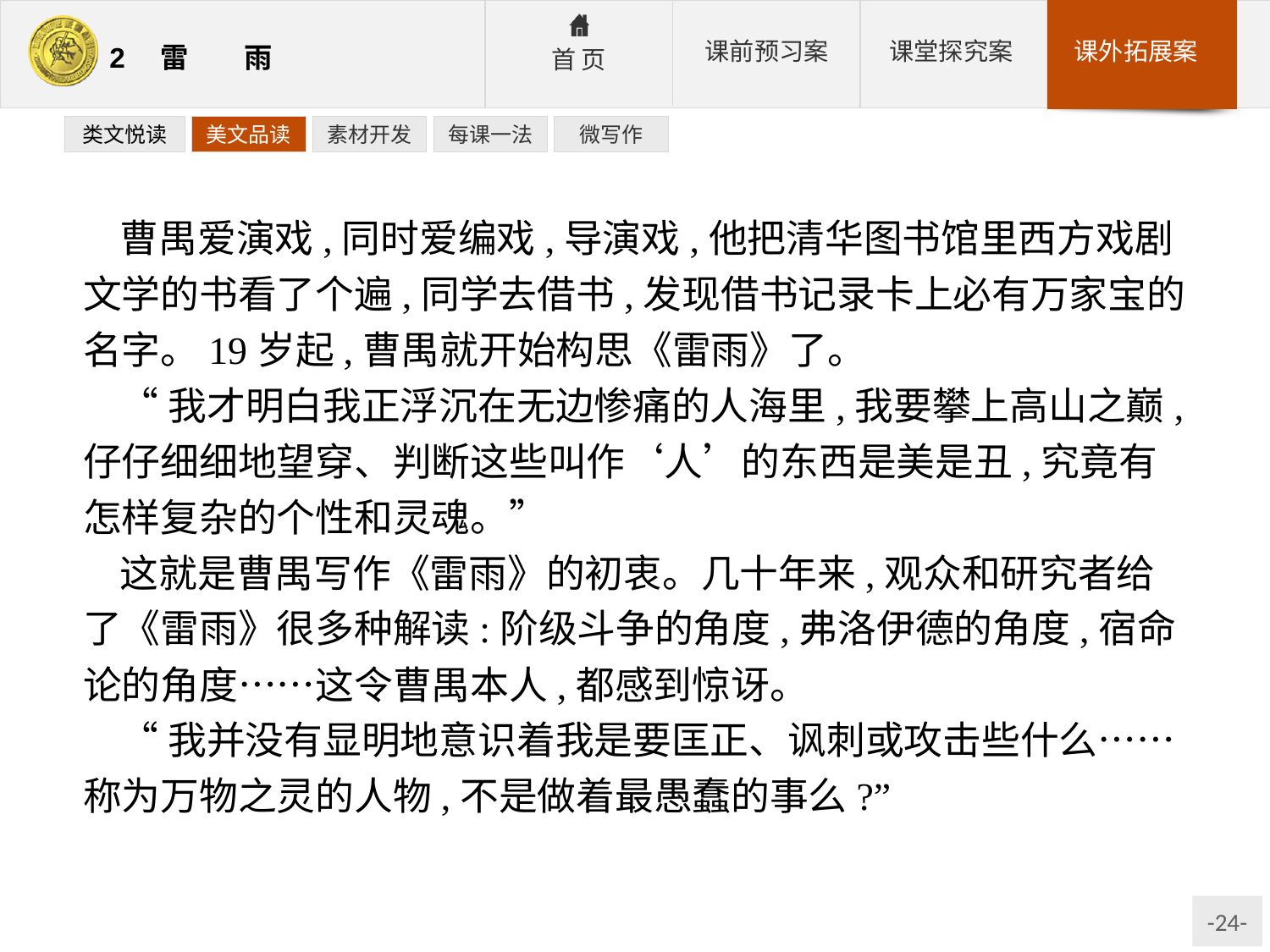

类文悦读
美文品读
素材开发
每课一法
微写作
曹禺爱演戏,同时爱编戏,导演戏,他把清华图书馆里西方戏剧文学的书看了个遍,同学去借书,发现借书记录卡上必有万家宝的名字。19岁起,曹禺就开始构思《雷雨》了。
“我才明白我正浮沉在无边惨痛的人海里,我要攀上高山之巅,仔仔细细地望穿、判断这些叫作‘人’的东西是美是丑,究竟有怎样复杂的个性和灵魂。”
这就是曹禺写作《雷雨》的初衷。几十年来,观众和研究者给了《雷雨》很多种解读:阶级斗争的角度,弗洛伊德的角度,宿命论的角度……这令曹禺本人,都感到惊讶。
“我并没有显明地意识着我是要匡正、讽刺或攻击些什么……称为万物之灵的人物,不是做着最愚蠢的事么?”